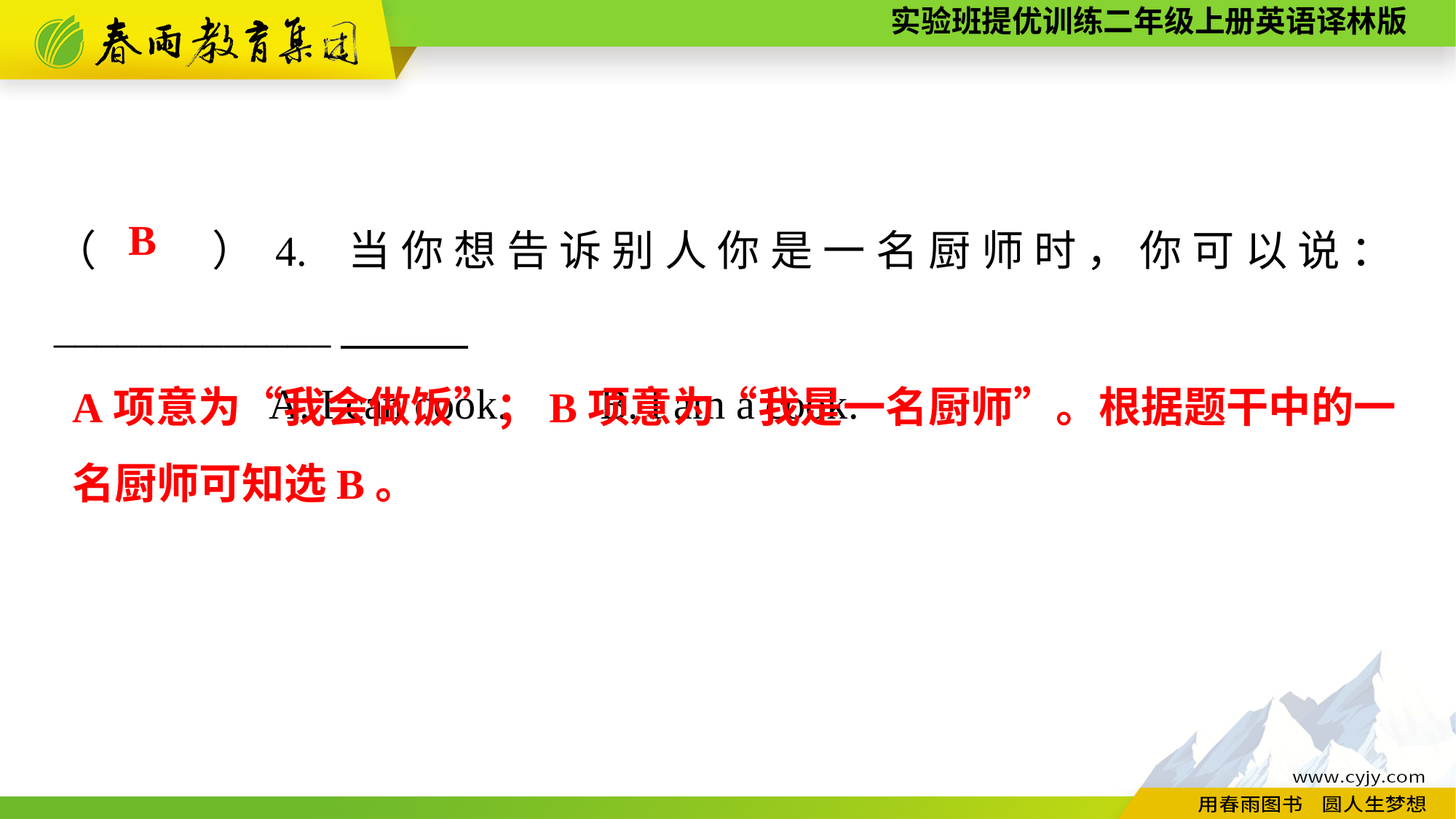

（　　）4. 当你想告诉别人你是一名厨师时，你可以说：_____________
A. I can cook.	B. I am a cook.
B
A项意为“我会做饭”；B项意为“我是一名厨师”。根据题干中的一名厨师可知选B。